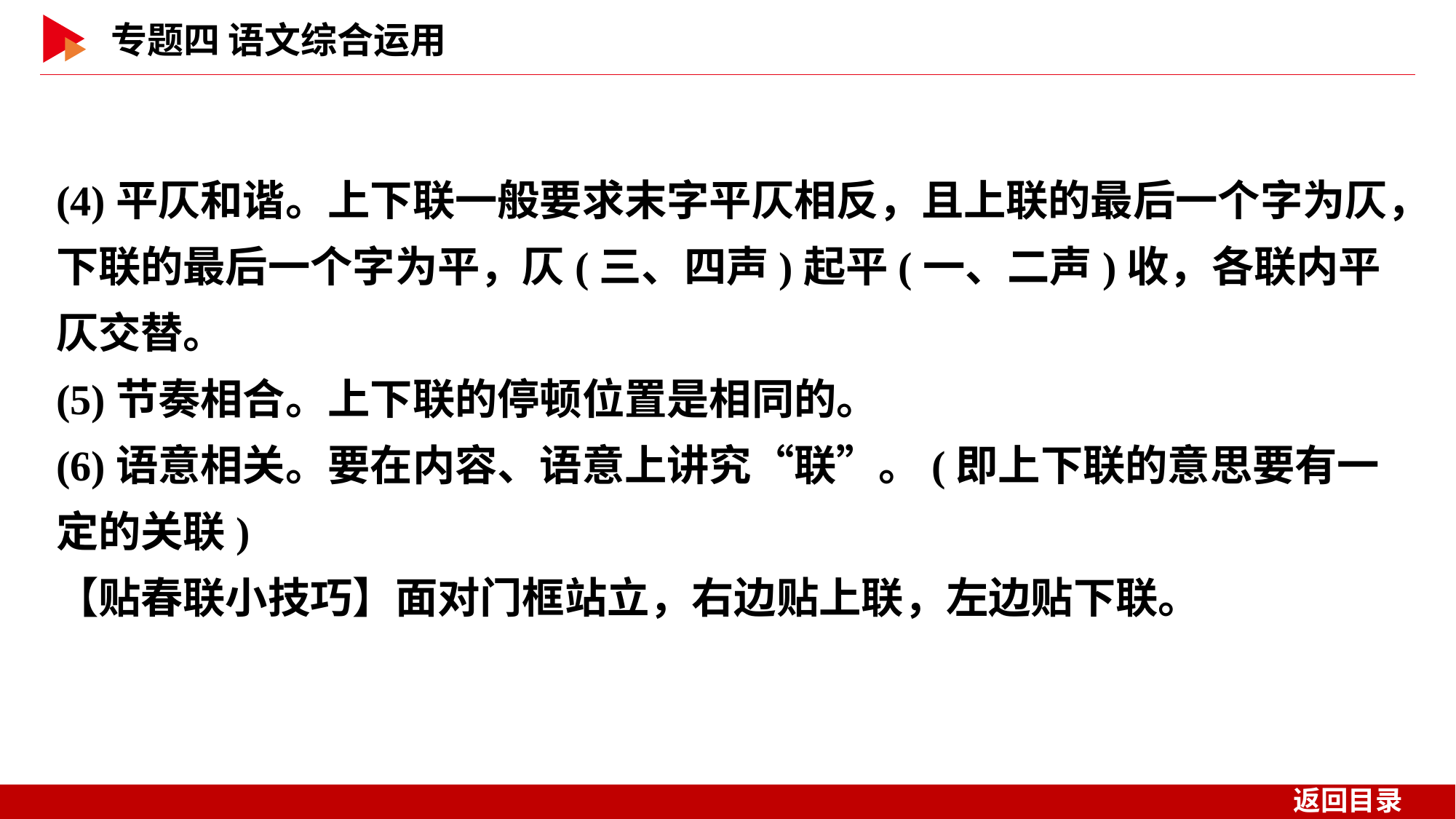

(4)平仄和谐。上下联一般要求末字平仄相反，且上联的最后一个字为仄，下联的最后一个字为平，仄(三、四声)起平(一、二声)收，各联内平仄交替。
(5)节奏相合。上下联的停顿位置是相同的。
(6)语意相关。要在内容、语意上讲究“联”。(即上下联的意思要有一定的关联)
【贴春联小技巧】面对门框站立，右边贴上联，左边贴下联。